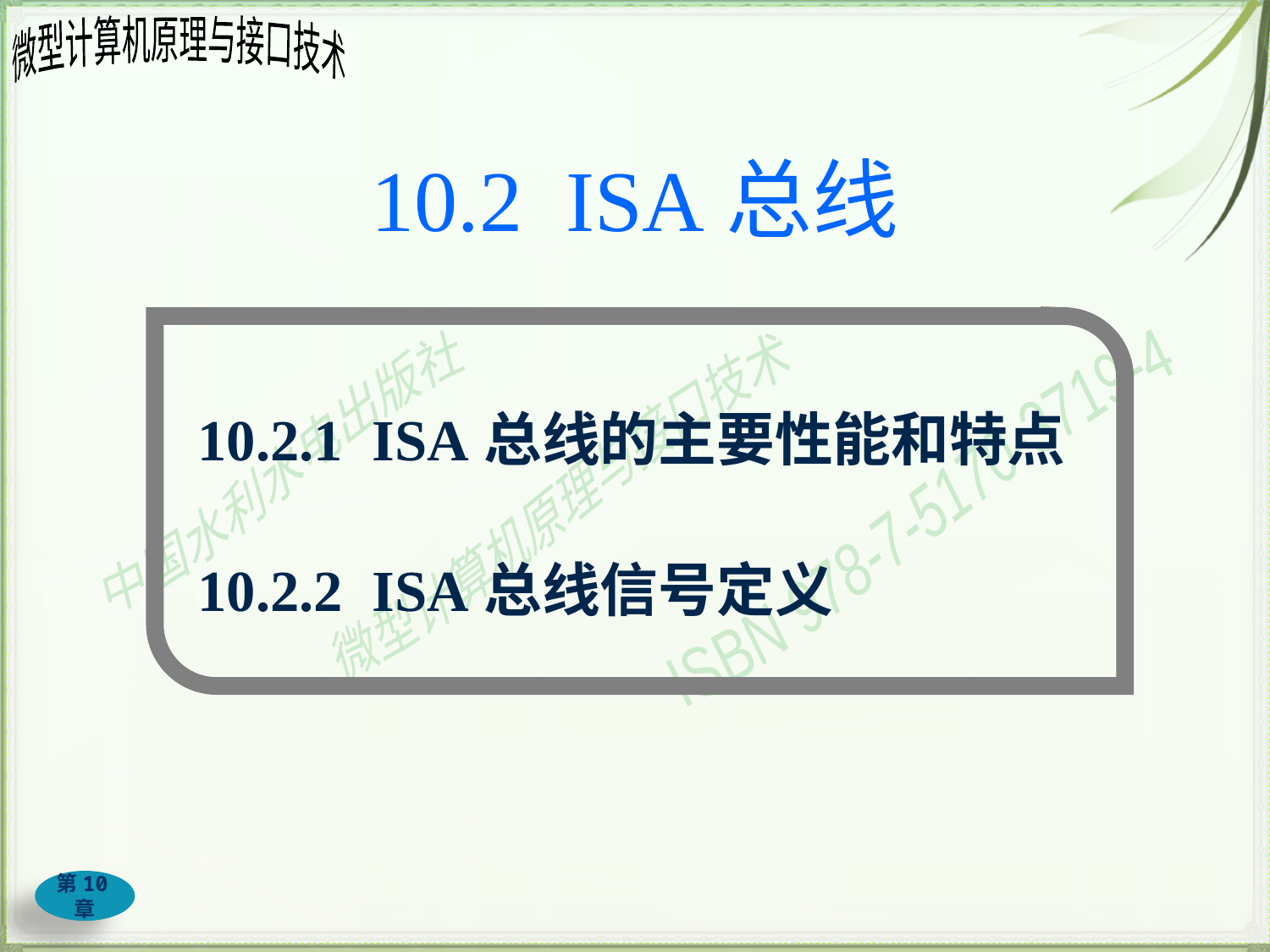

# 10.2  ISA总线

10.2.1  ISA总线的主要性能和特点
10.2.2  ISA总线信号定义